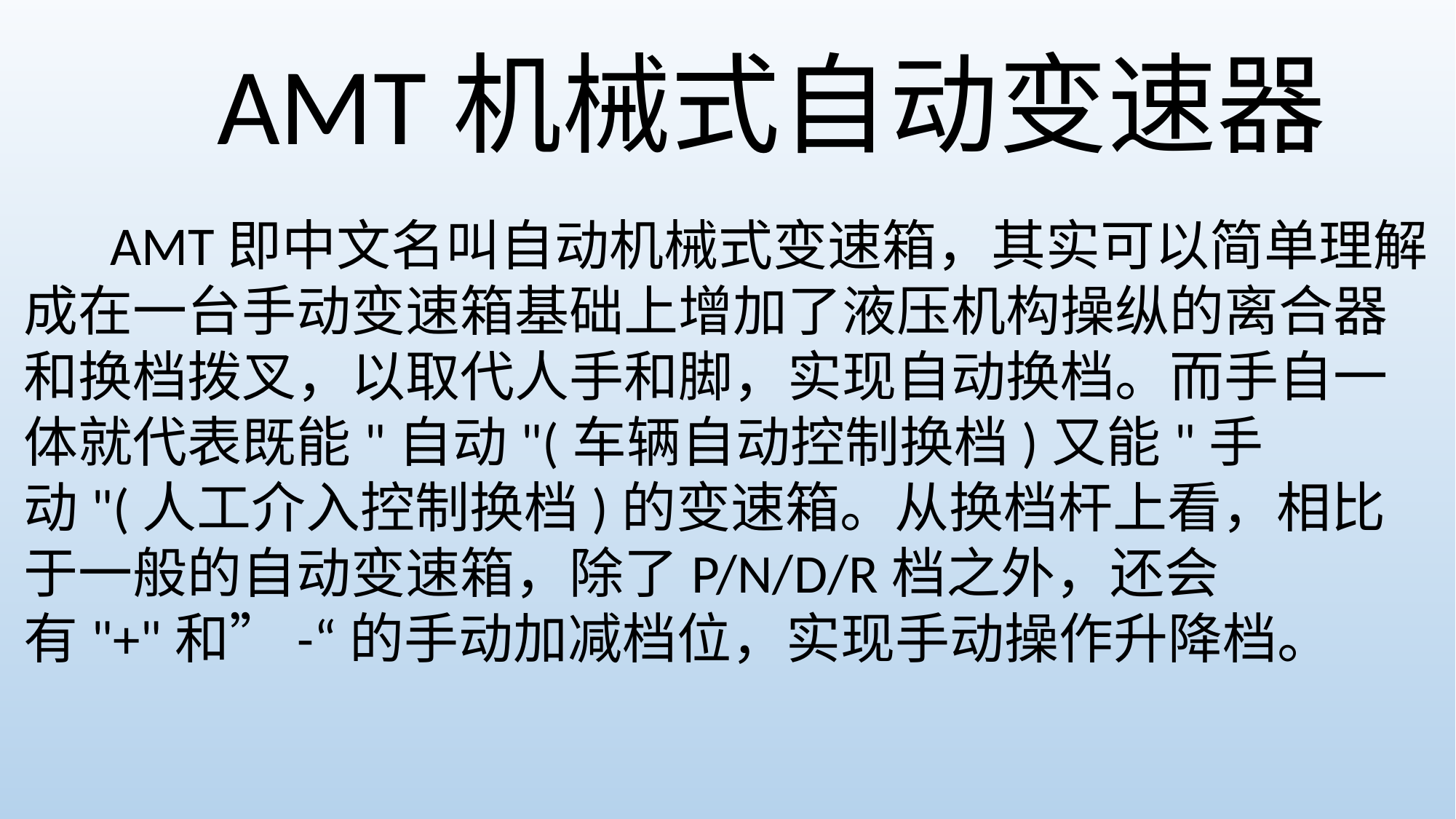

AMT机械式自动变速器
              AMT即中文名叫自动机械式变速箱，其实可以简单理解成在一台手动变速箱基础上增加了液压机构操纵的离合器和换档拨叉，以取代人手和脚，实现自动换档。而手自一体就代表既能"自动"(车辆自动控制换档)又能"手动"(人工介入控制换档)的变速箱。从换档杆上看，相比于一般的自动变速箱，除了P/N/D/R档之外，还会有"+"和”-“的手动加减档位，实现手动操作升降档。